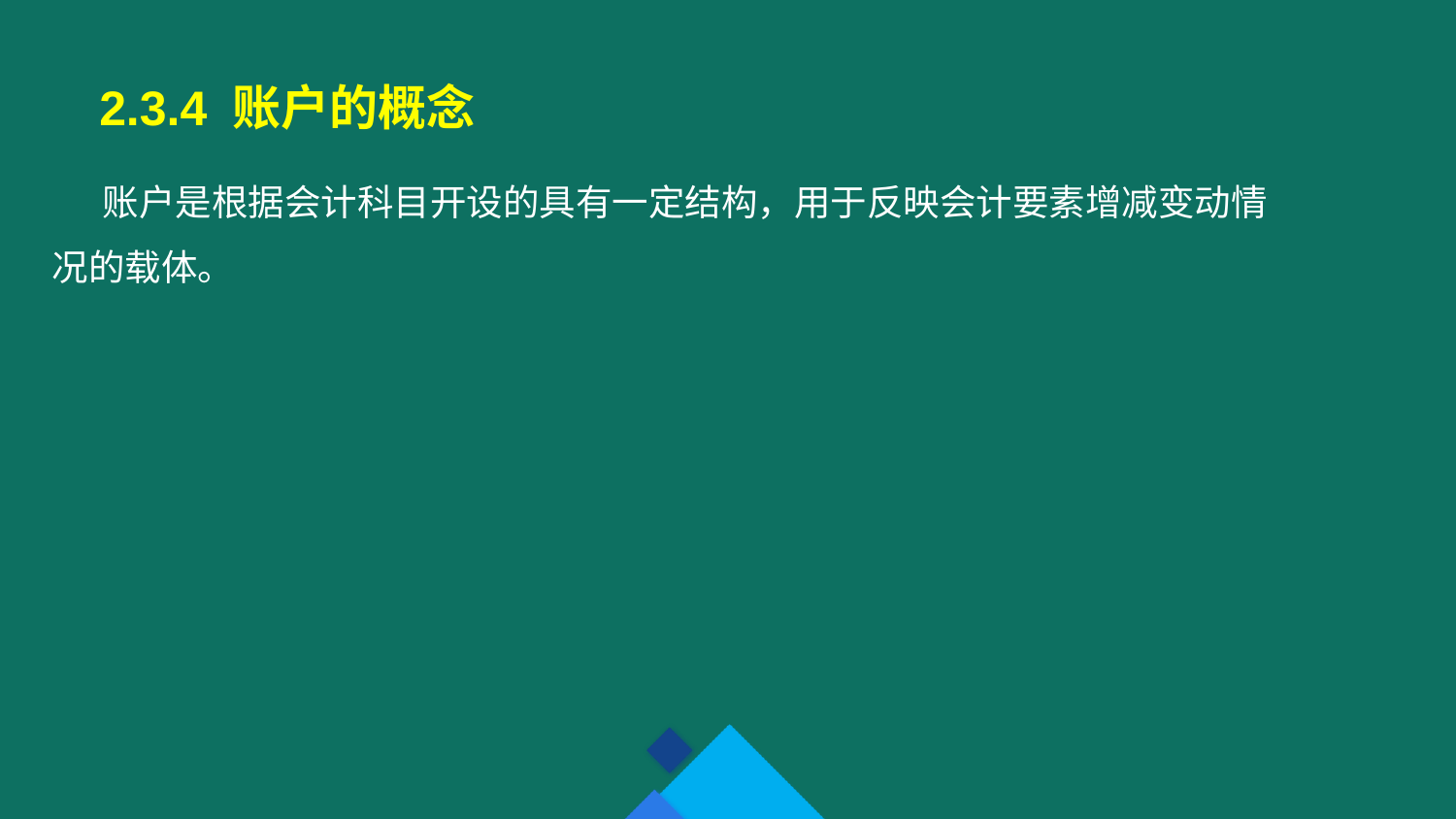

2.3.4 账户的概念
     账户是根据会计科目开设的具有一定结构，用于反映会计要素增减变动情况的载体。